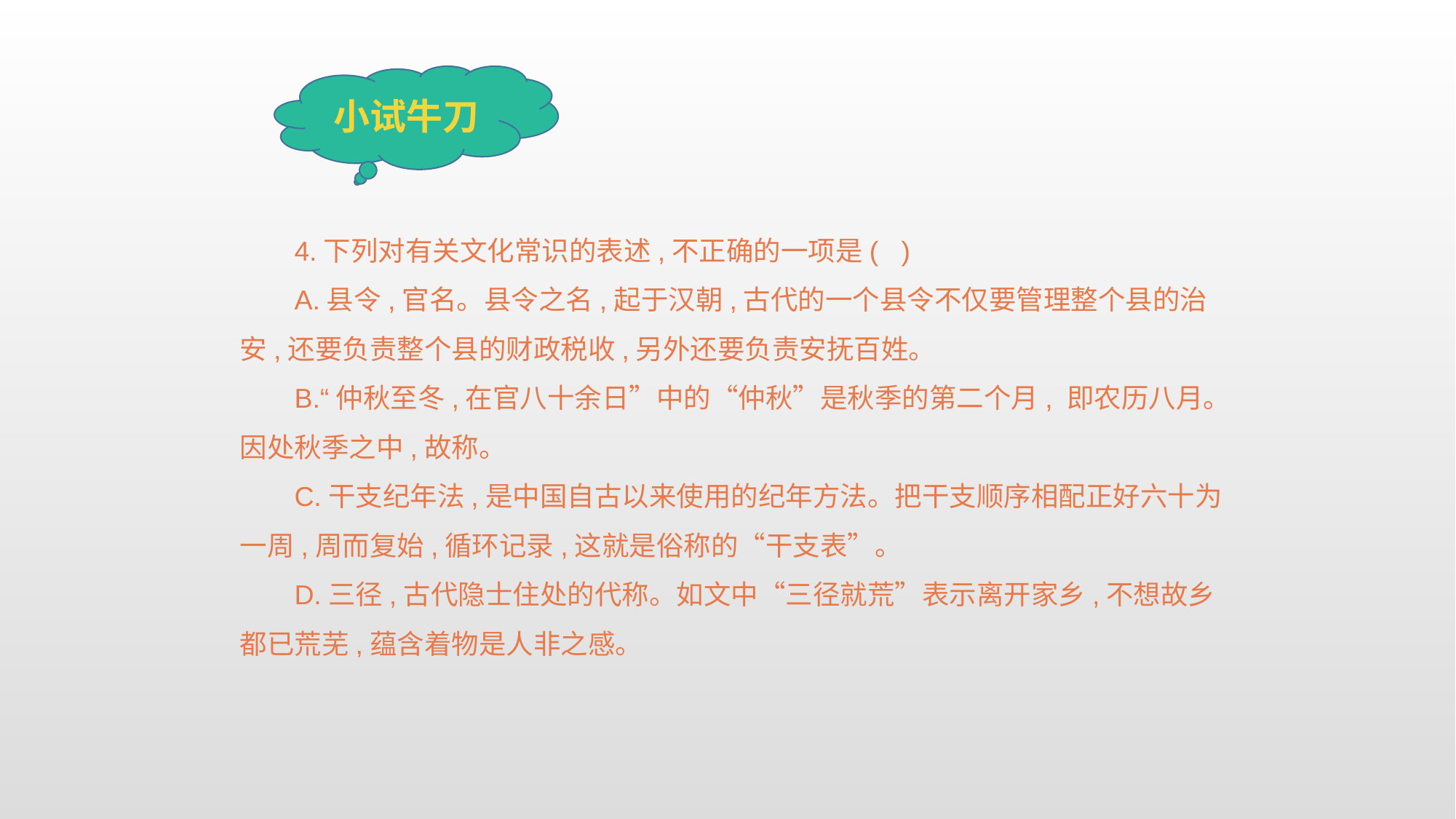

小试牛刀
4.下列对有关文化常识的表述,不正确的一项是(   )
A.县令,官名。县令之名,起于汉朝,古代的一个县令不仅要管理整个县的治安,还要负责整个县的财政税收,另外还要负责安抚百姓。
B.“仲秋至冬,在官八十余日”中的“仲秋”是秋季的第二个月, 即农历八月。因处秋季之中,故称。
C.干支纪年法,是中国自古以来使用的纪年方法。把干支顺序相配正好六十为一周,周而复始,循环记录,这就是俗称的“干支表”。
D.三径,古代隐士住处的代称。如文中“三径就荒”表示离开家乡,不想故乡都已荒芜,蕴含着物是人非之感。